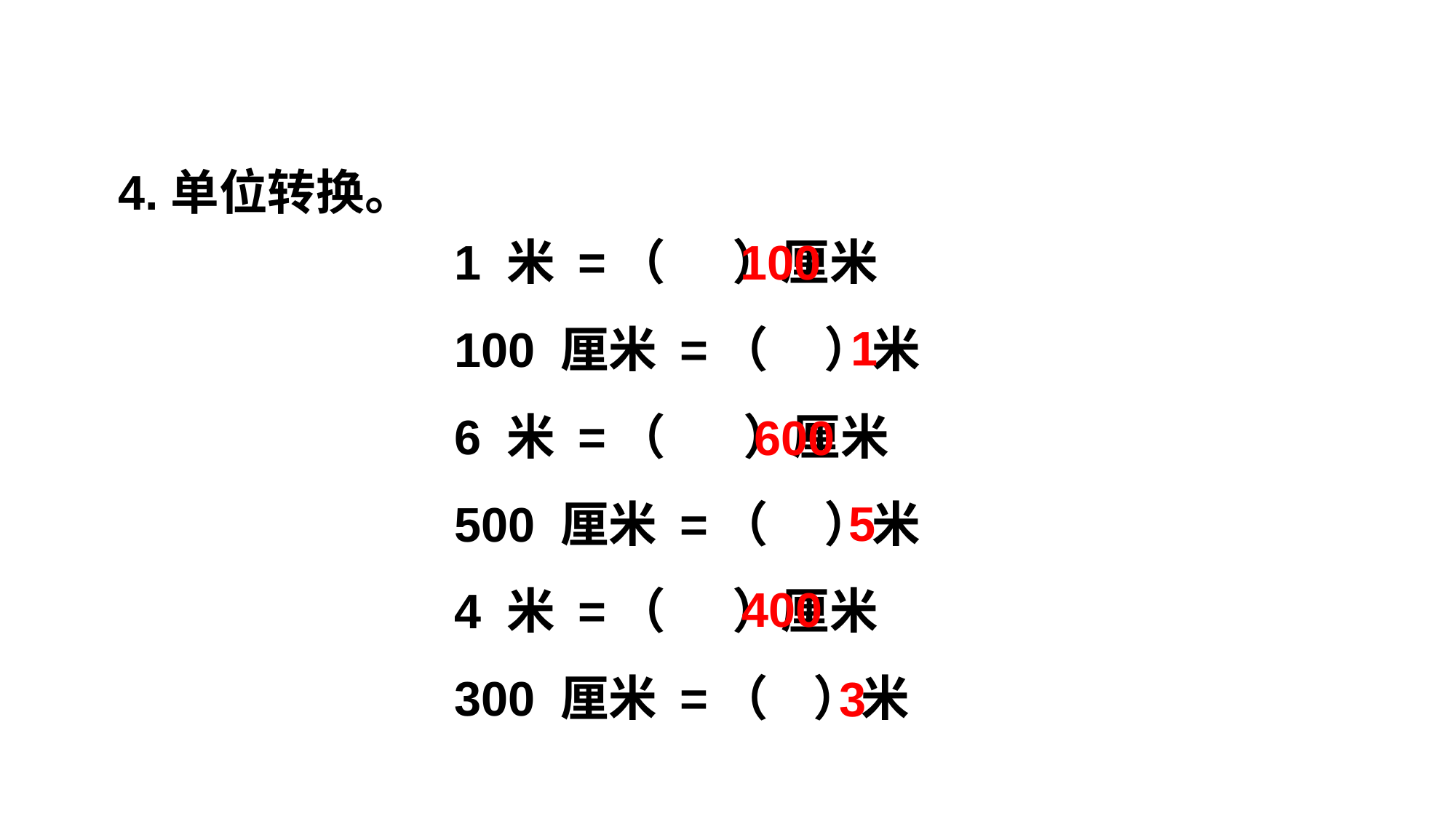

4.单位转换。
     1 米 =（      ）厘米
     100 厘米 =（     ）米
     6 米 =（       ）厘米
     500 厘米 =（     ）米
     4 米 =（      ）厘米
     300 厘米 =（    ）米
100
1
600
5
400
3